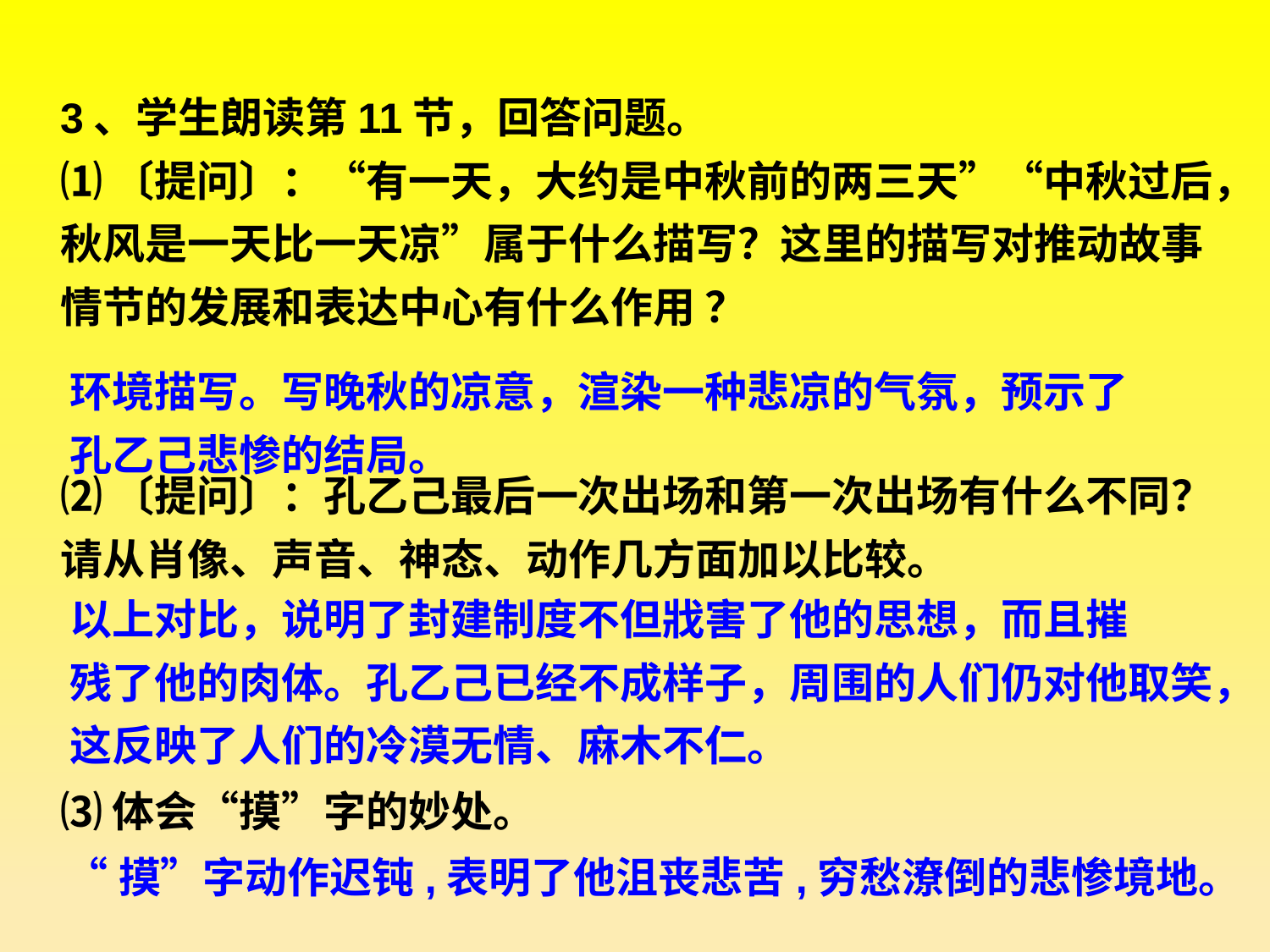

3、学生朗读第11节，回答问题。
⑴〔提问〕：“有一天，大约是中秋前的两三天”“中秋过后，
秋风是一天比一天凉”属于什么描写？这里的描写对推动故事
情节的发展和表达中心有什么作用 ？

⑵〔提问〕：孔乙己最后一次出场和第一次出场有什么不同？
请从肖像、声音、神态、动作几方面加以比较。

⑶体会“摸”字的妙处。

环境描写。写晚秋的凉意，渲染一种悲凉的气氛，预示了
孔乙己悲惨的结局。
以上对比，说明了封建制度不但戕害了他的思想，而且摧
残了他的肉体。孔乙己已经不成样子，周围的人们仍对他取笑，
这反映了人们的冷漠无情、麻木不仁。
“摸”字动作迟钝,表明了他沮丧悲苦,穷愁潦倒的悲惨境地。